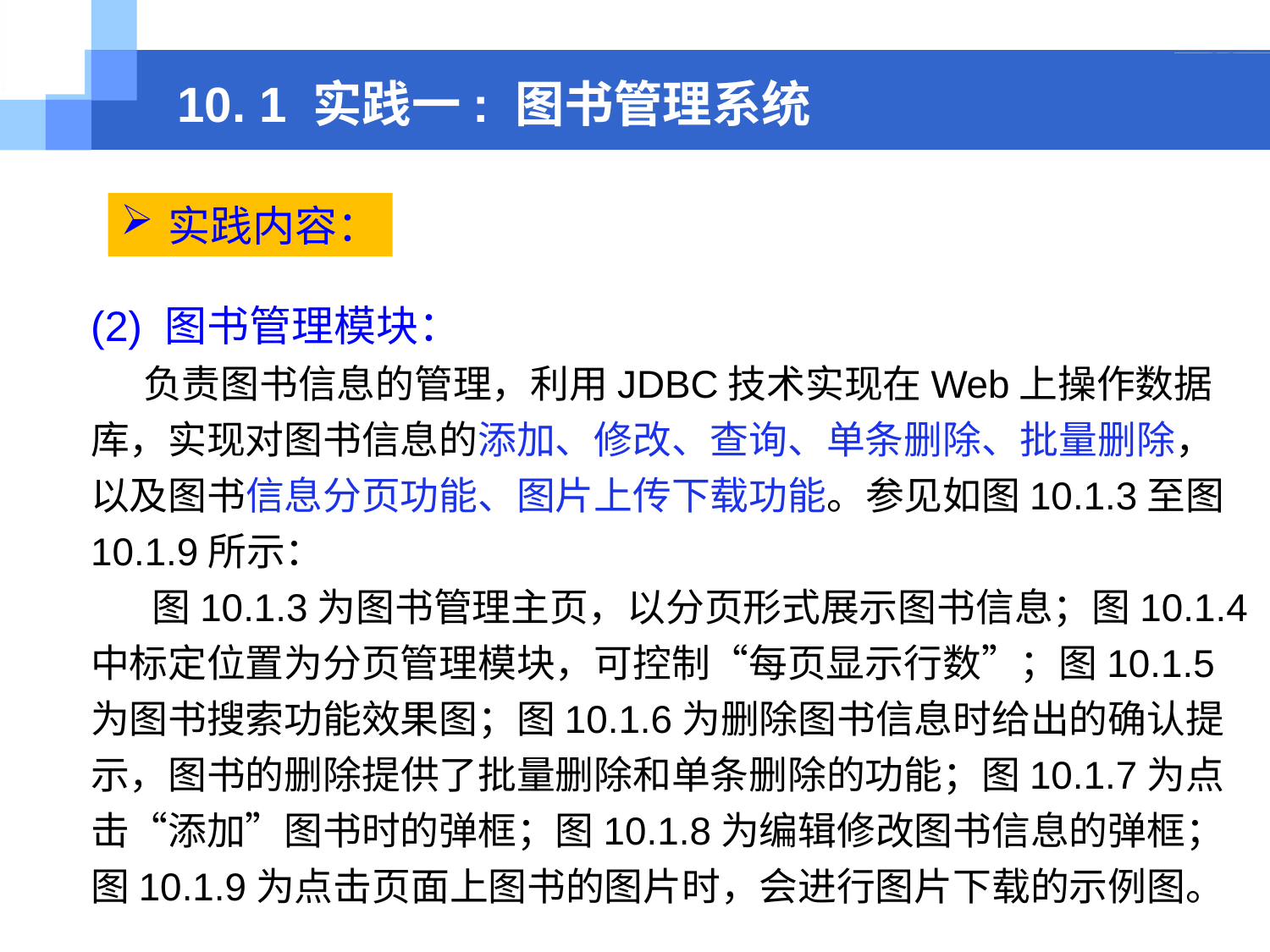

10. 1 实践一: 图书管理系统
实践内容：
(2) 图书管理模块：
     负责图书信息的管理，利用JDBC技术实现在Web上操作数据库，实现对图书信息的添加、修改、查询、单条删除、批量删除，以及图书信息分页功能、图片上传下载功能。参见如图10.1.3至图10.1.9所示：
      图10.1.3为图书管理主页，以分页形式展示图书信息；图10.1.4中标定位置为分页管理模块，可控制“每页显示行数”；图10.1.5为图书搜索功能效果图；图10.1.6为删除图书信息时给出的确认提示，图书的删除提供了批量删除和单条删除的功能；图10.1.7为点击“添加”图书时的弹框；图10.1.8为编辑修改图书信息的弹框；图10.1.9为点击页面上图书的图片时，会进行图片下载的示例图。